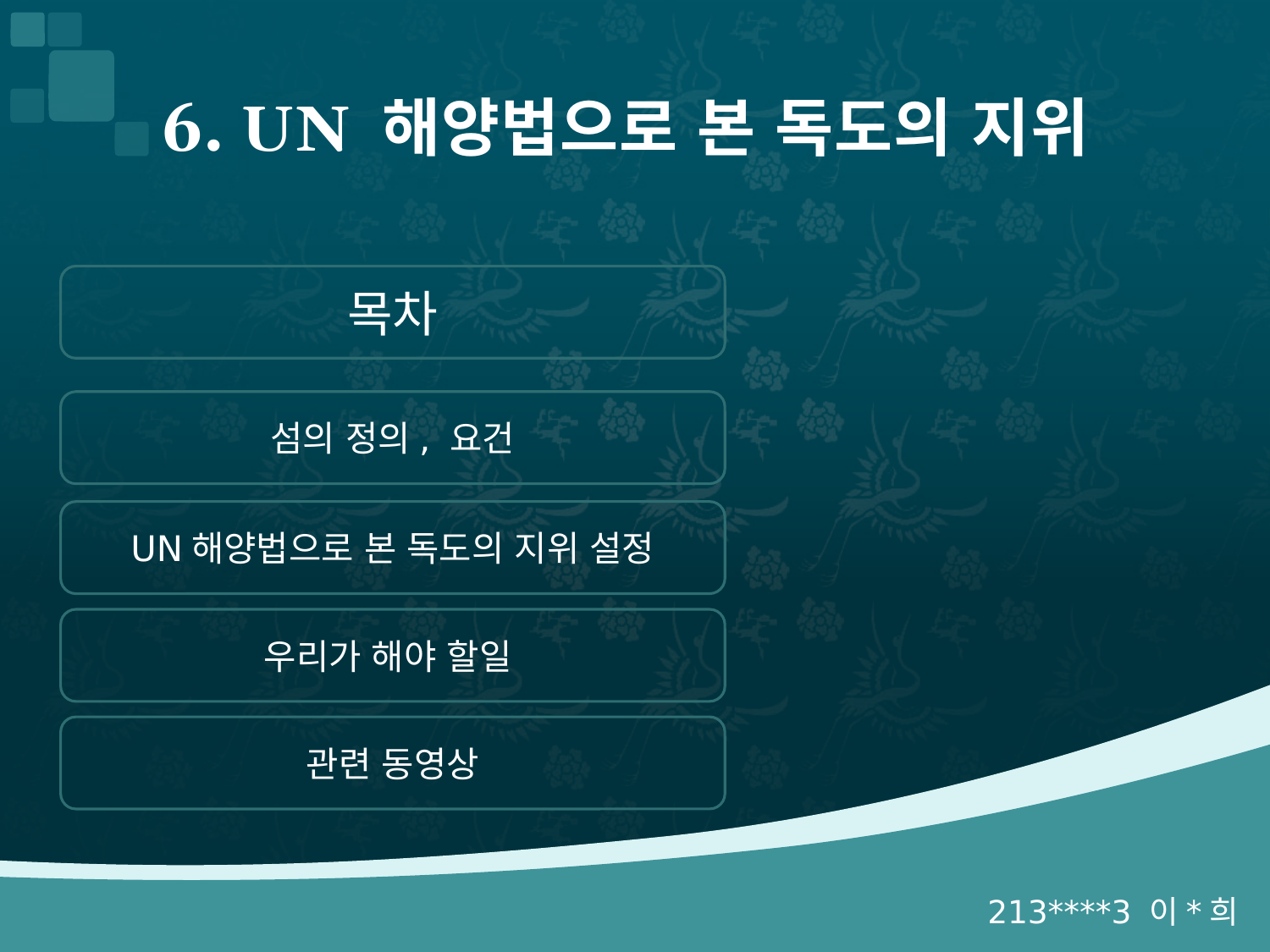

# 6. UN 해양법으로 본 독도의 지위
목차
섬의 정의, 요건
UN해양법으로 본 독도의 지위 설정
우리가 해야 할일
관련 동영상

213****3 이*희